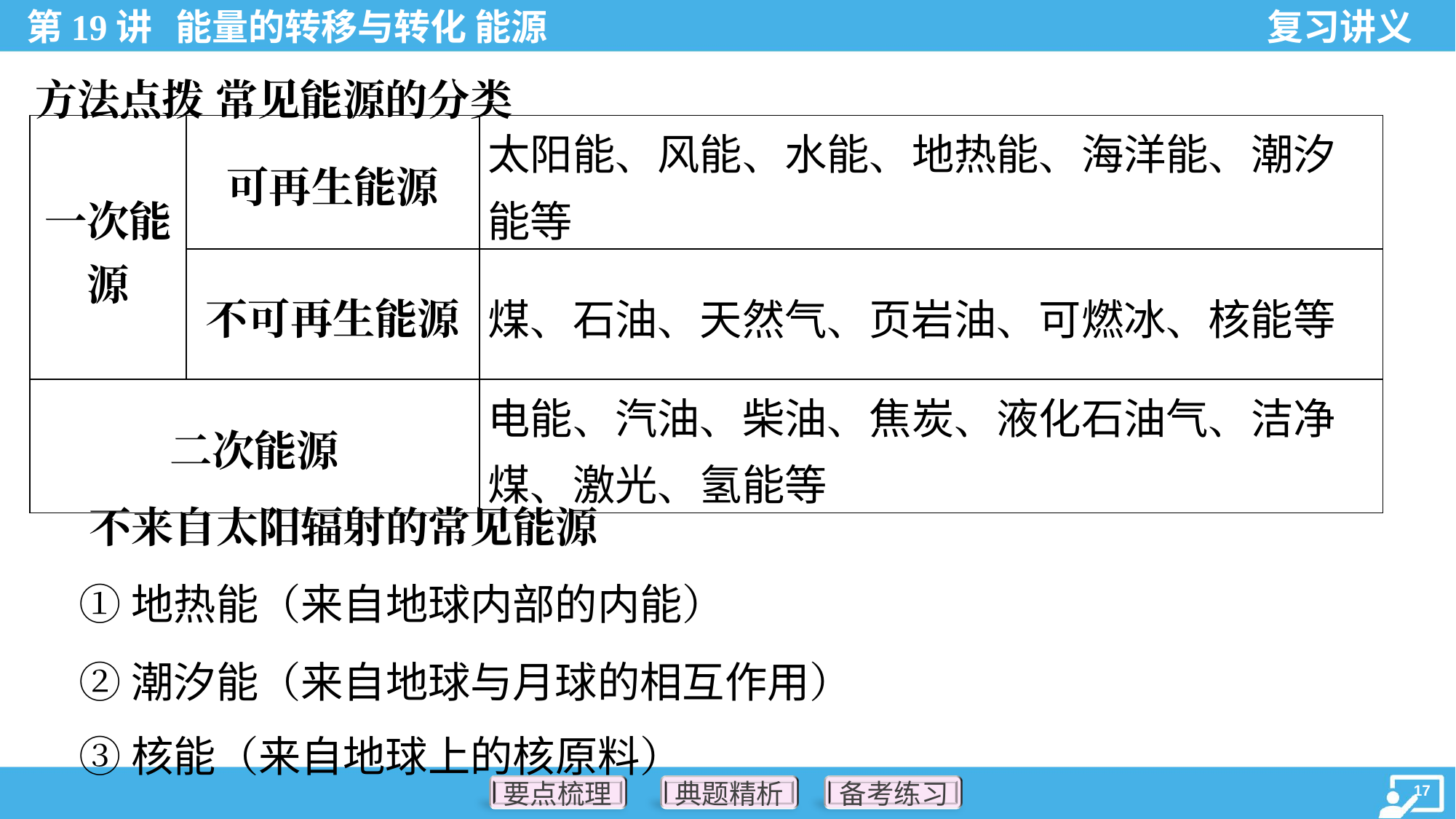

方法点拨 常见能源的分类
| 一次能 源 | 可再生能源 | 太阳能、风能、水能、地热能、海洋能、潮汐能等 |
| --- | --- | --- |
|  | 不可再生能源 | 煤、石油、天然气、页岩油、可燃冰、核能等 |
| 二次能源 |  | 电能、汽油、柴油、焦炭、液化石油气、洁净煤、激光、氢能等 |
    不来自太阳辐射的常见能源
    ①地热能（来自地球内部的内能）
    ②潮汐能（来自地球与月球的相互作用）
    ③核能（来自地球上的核原料）